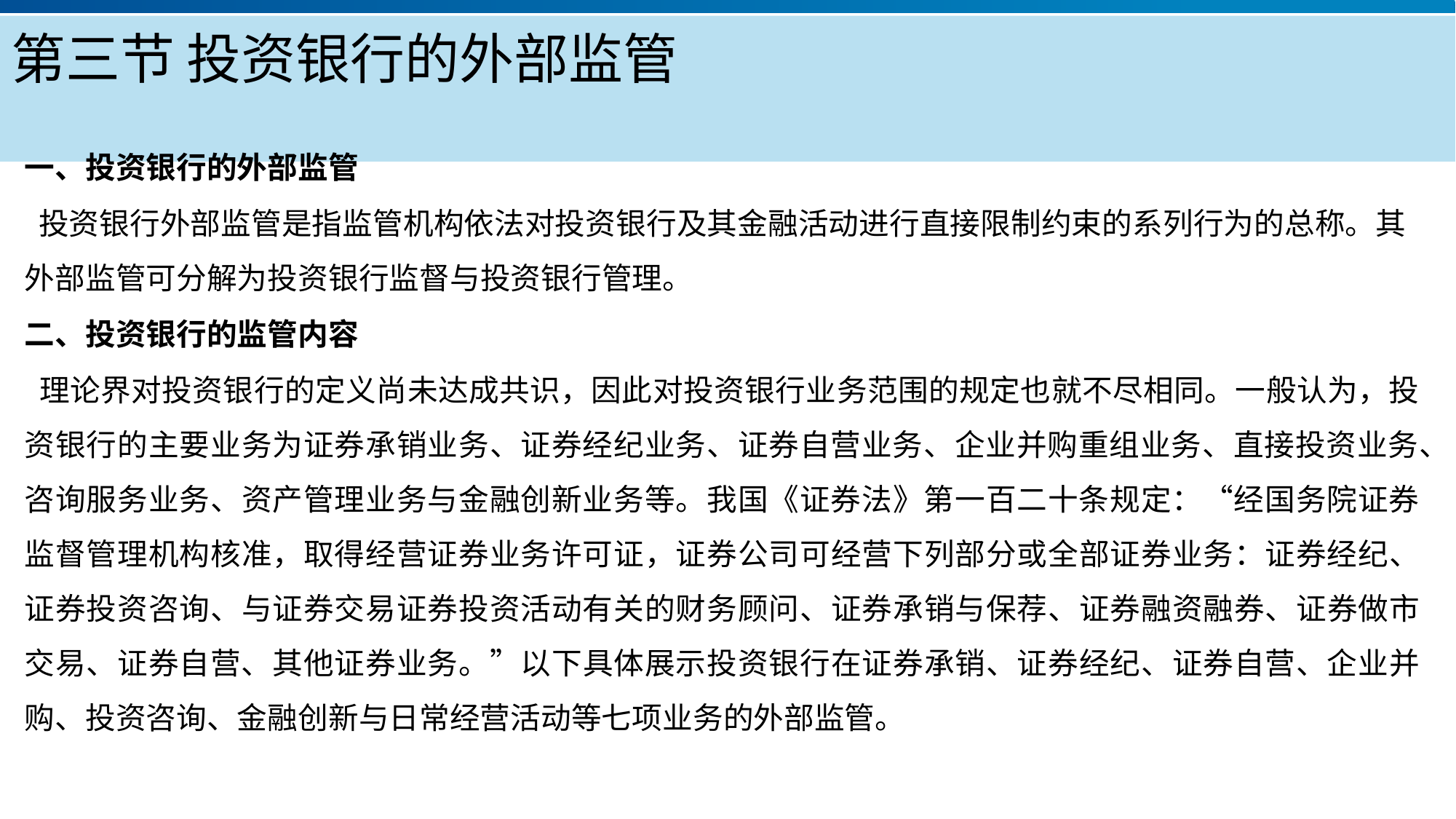

# 第三节 投资银行的外部监管
一、投资银行的外部监管
 投资银行外部监管是指监管机构依法对投资银行及其金融活动进行直接限制约束的系列行为的总称。其外部监管可分解为投资银行监督与投资银行管理。
二、投资银行的监管内容
 理论界对投资银行的定义尚未达成共识，因此对投资银行业务范围的规定也就不尽相同。一般认为，投资银行的主要业务为证券承销业务、证券经纪业务、证券自营业务、企业并购重组业务、直接投资业务、咨询服务业务、资产管理业务与金融创新业务等。我国《证券法》第一百二十条规定：“经国务院证券监督管理机构核准，取得经营证券业务许可证，证券公司可经营下列部分或全部证券业务：证券经纪、证券投资咨询、与证券交易证券投资活动有关的财务顾问、证券承销与保荐、证券融资融券、证券做市交易、证券自营、其他证券业务。”以下具体展示投资银行在证券承销、证券经纪、证券自营、企业并购、投资咨询、金融创新与日常经营活动等七项业务的外部监管。